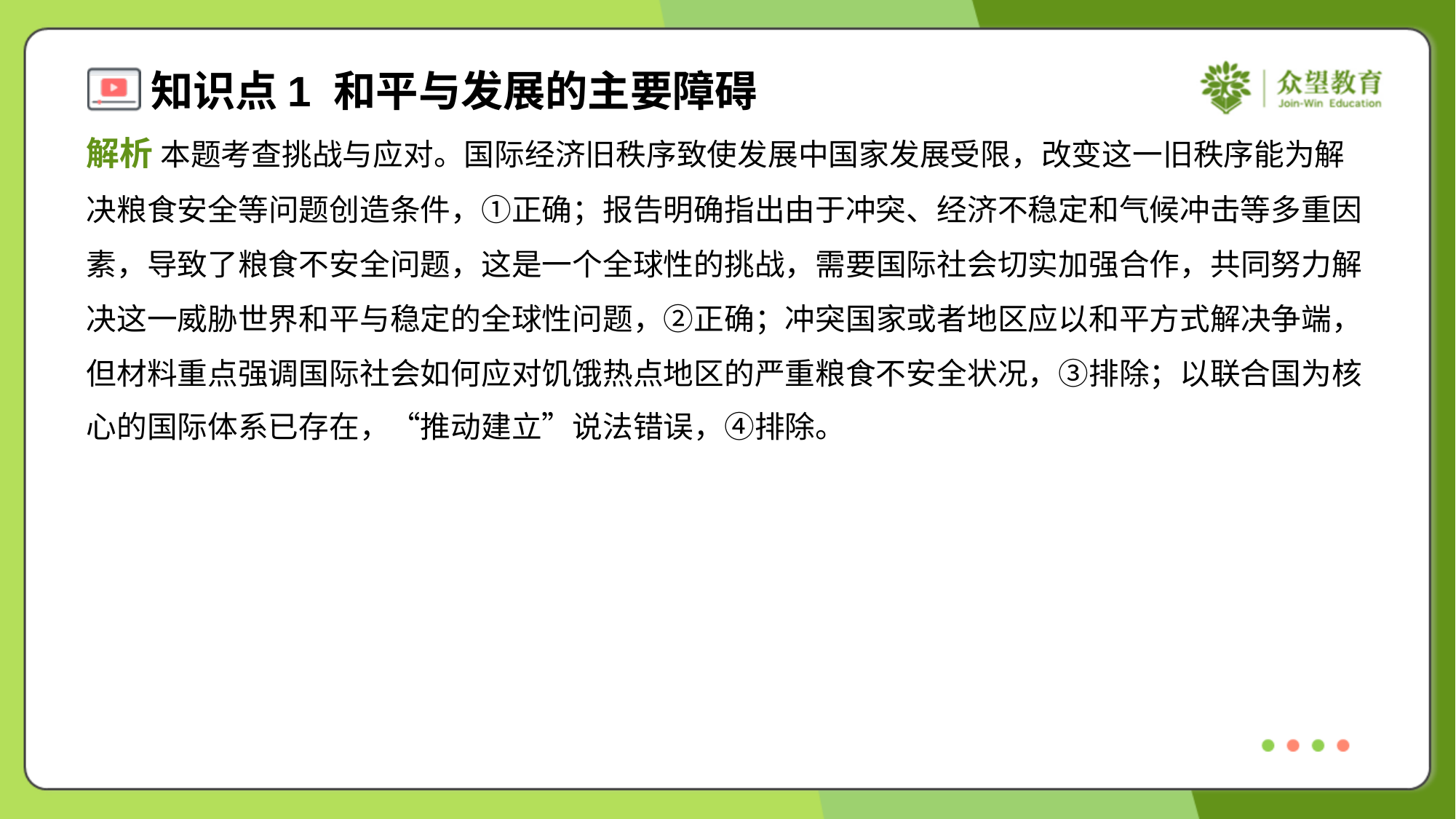

解析 本题考查挑战与应对。国际经济旧秩序致使发展中国家发展受限，改变这一旧秩序能为解
决粮食安全等问题创造条件，①正确；报告明确指出由于冲突、经济不稳定和气候冲击等多重因
素，导致了粮食不安全问题，这是一个全球性的挑战，需要国际社会切实加强合作，共同努力解
决这一威胁世界和平与稳定的全球性问题，②正确；冲突国家或者地区应以和平方式解决争端，
但材料重点强调国际社会如何应对饥饿热点地区的严重粮食不安全状况，③排除；以联合国为核
心的国际体系已存在，“推动建立”说法错误，④排除。